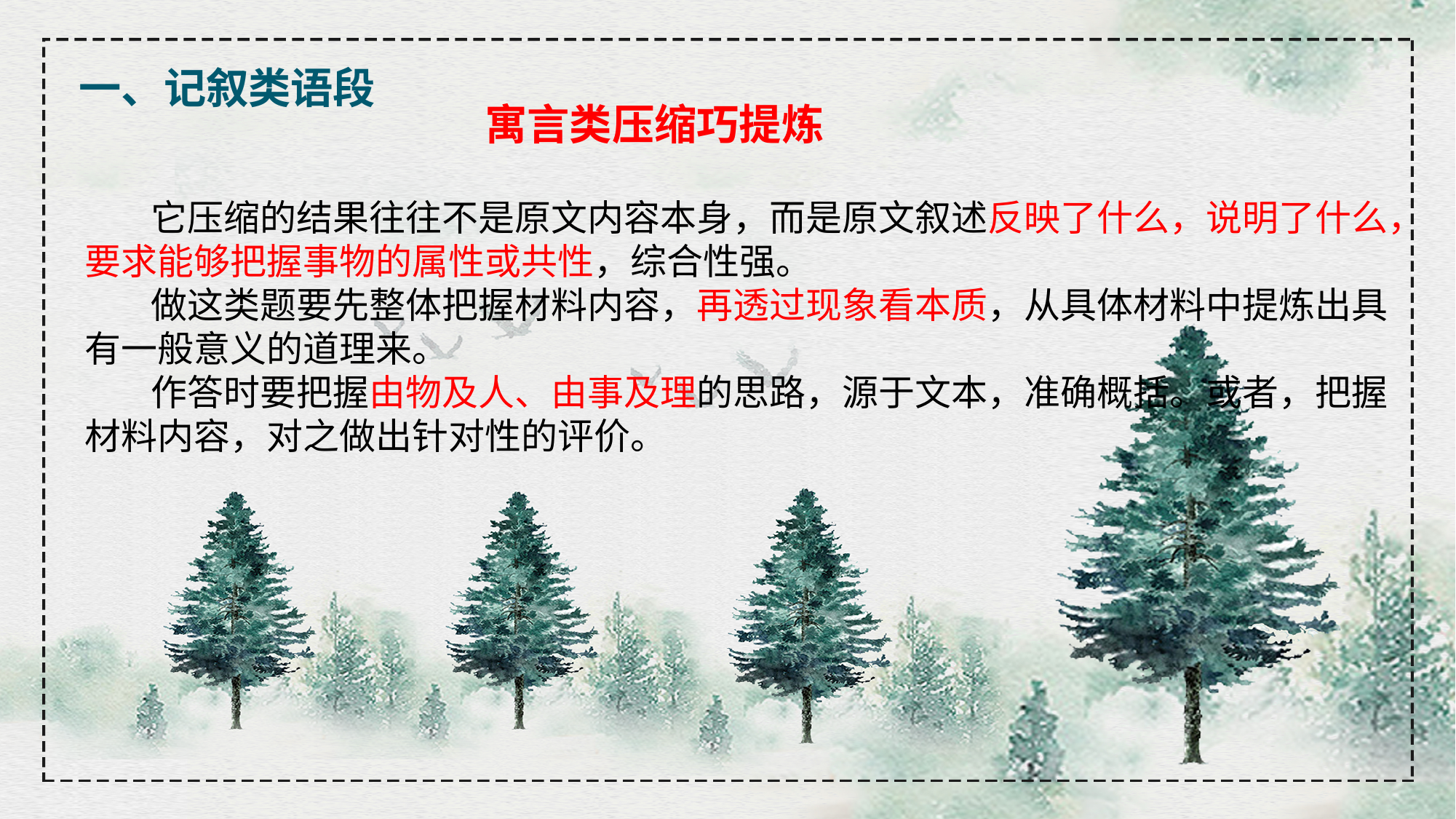

一、记叙类语段
寓言类压缩巧提炼
       它压缩的结果往往不是原文内容本身，而是原文叙述反映了什么，说明了什么，要求能够把握事物的属性或共性，综合性强。
       做这类题要先整体把握材料内容，再透过现象看本质，从具体材料中提炼出具有一般意义的道理来。
       作答时要把握由物及人、由事及理的思路，源于文本，准确概括。或者，把握材料内容，对之做出针对性的评价。